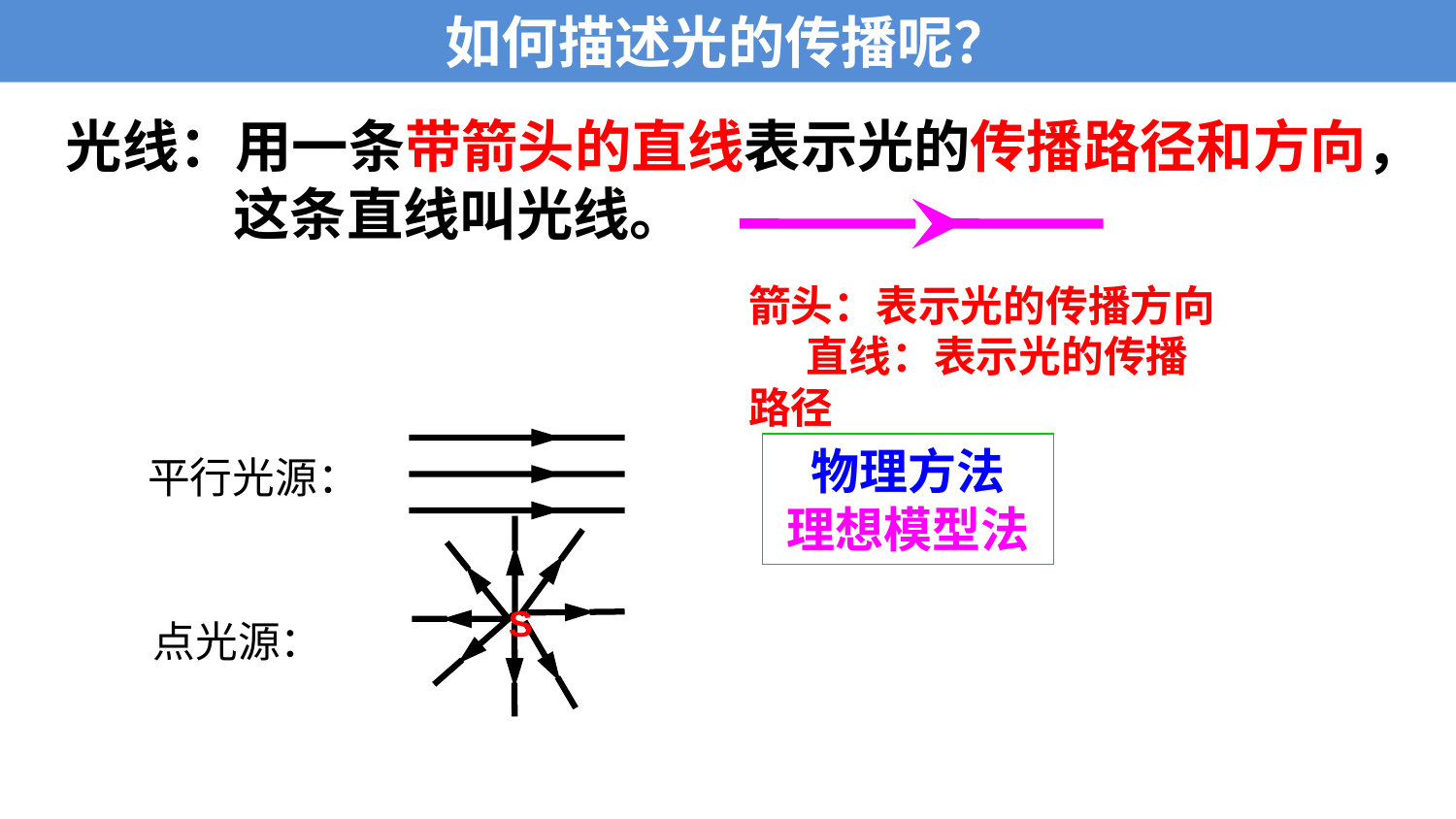

如何描述光的传播呢？
光线：用一条带箭头的直线表示光的传播路径和方向，
            这条直线叫光线。

箭头：表示光的传播方向       直线：表示光的传播路径
物理方法
理想模型法

平行光源：

S
点光源：